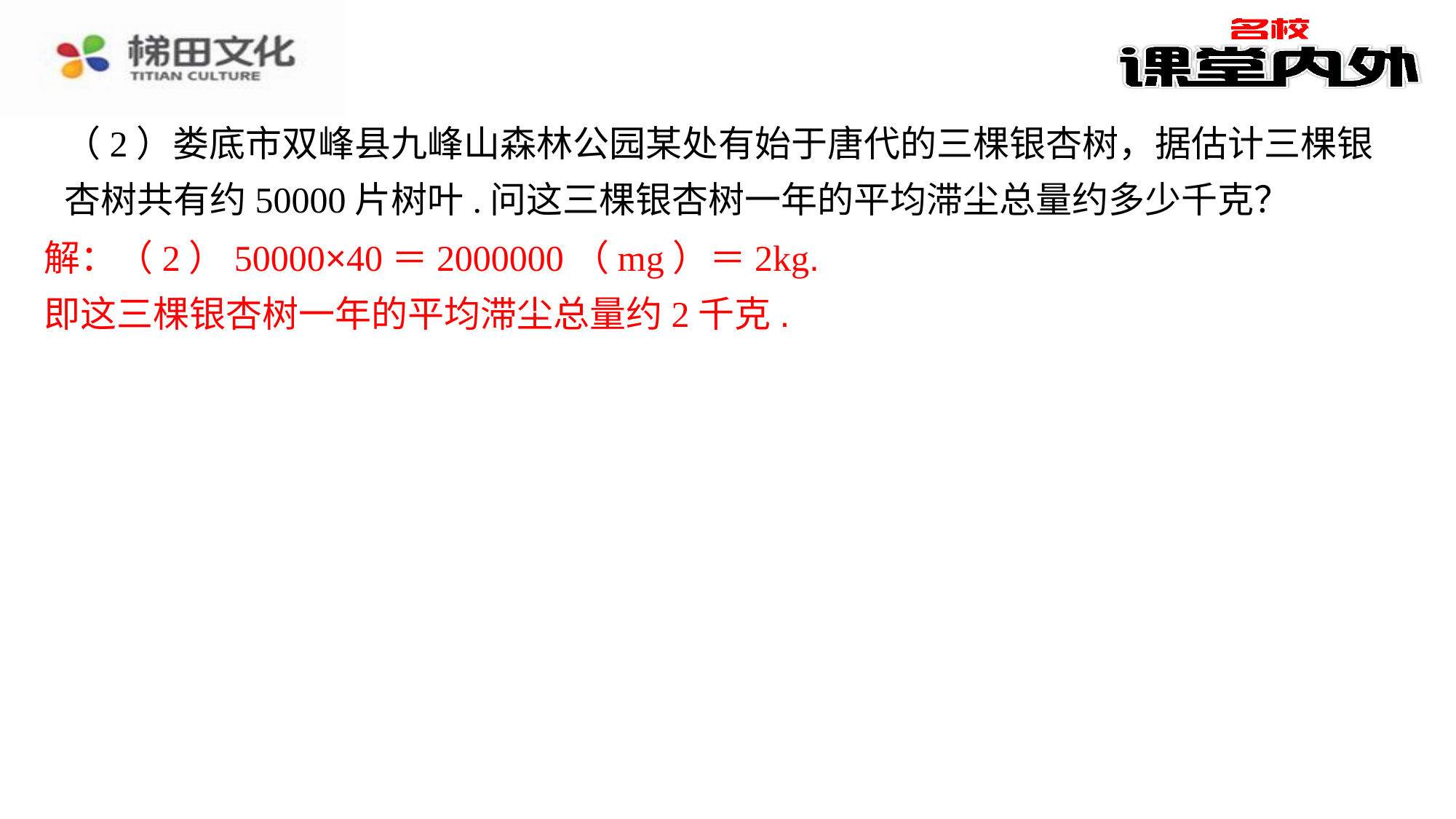

（2）娄底市双峰县九峰山森林公园某处有始于唐代的三棵银杏树，据估计三棵银杏树共有约50000片树叶.问这三棵银杏树一年的平均滞尘总量约多少千克？
解：（2）50000×40＝2000000（mg）＝2kg.
即这三棵银杏树一年的平均滞尘总量约2千克.